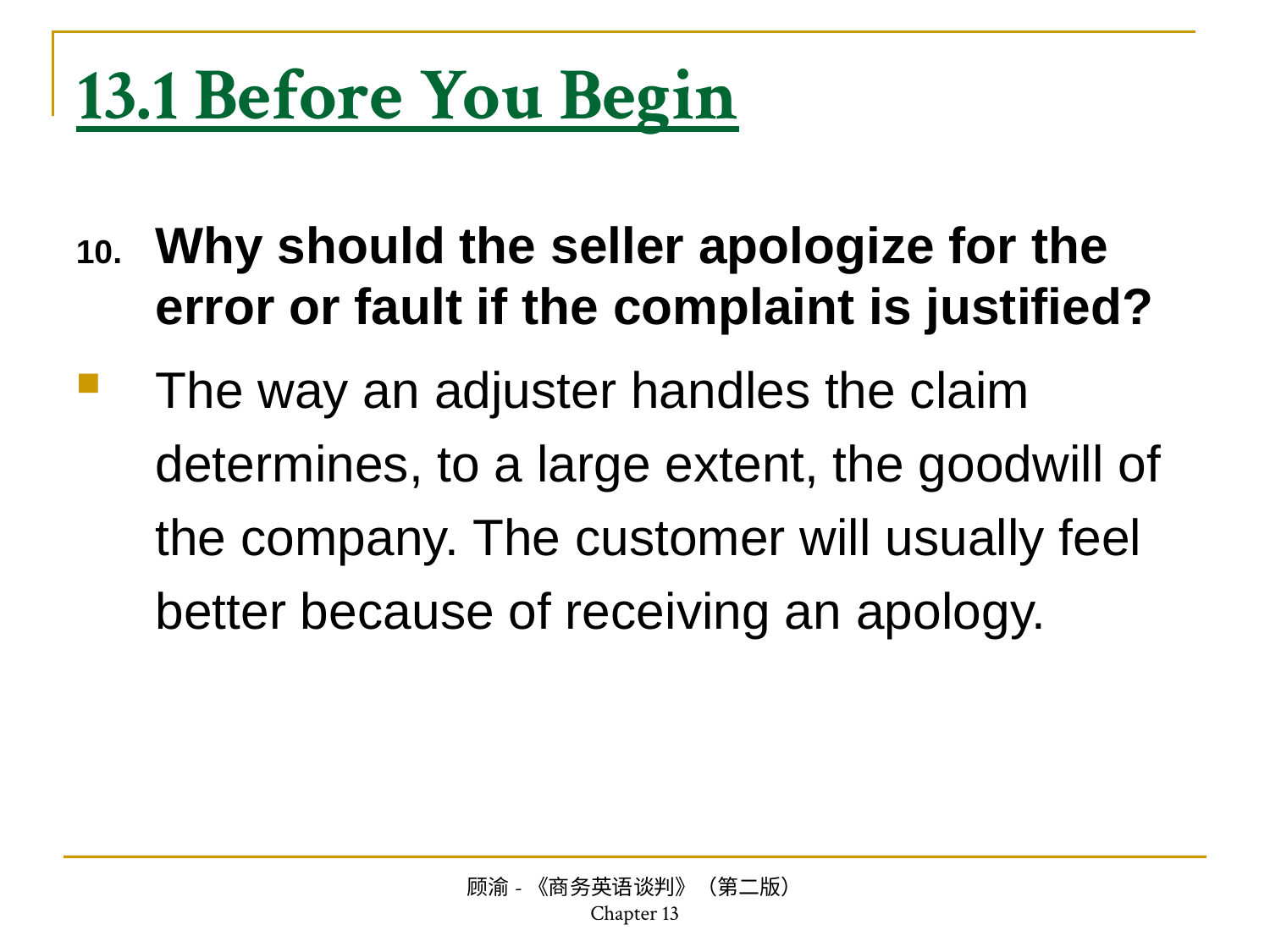

# 13.1 Before You Begin
Why should the seller apologize for the error or fault if the complaint is justified?
The way an adjuster handles the claim determines, to a large extent, the goodwill of the company. The customer will usually feel better because of receiving an apology.

12
顾渝-《商务英语谈判》（第二版） Chapter 13